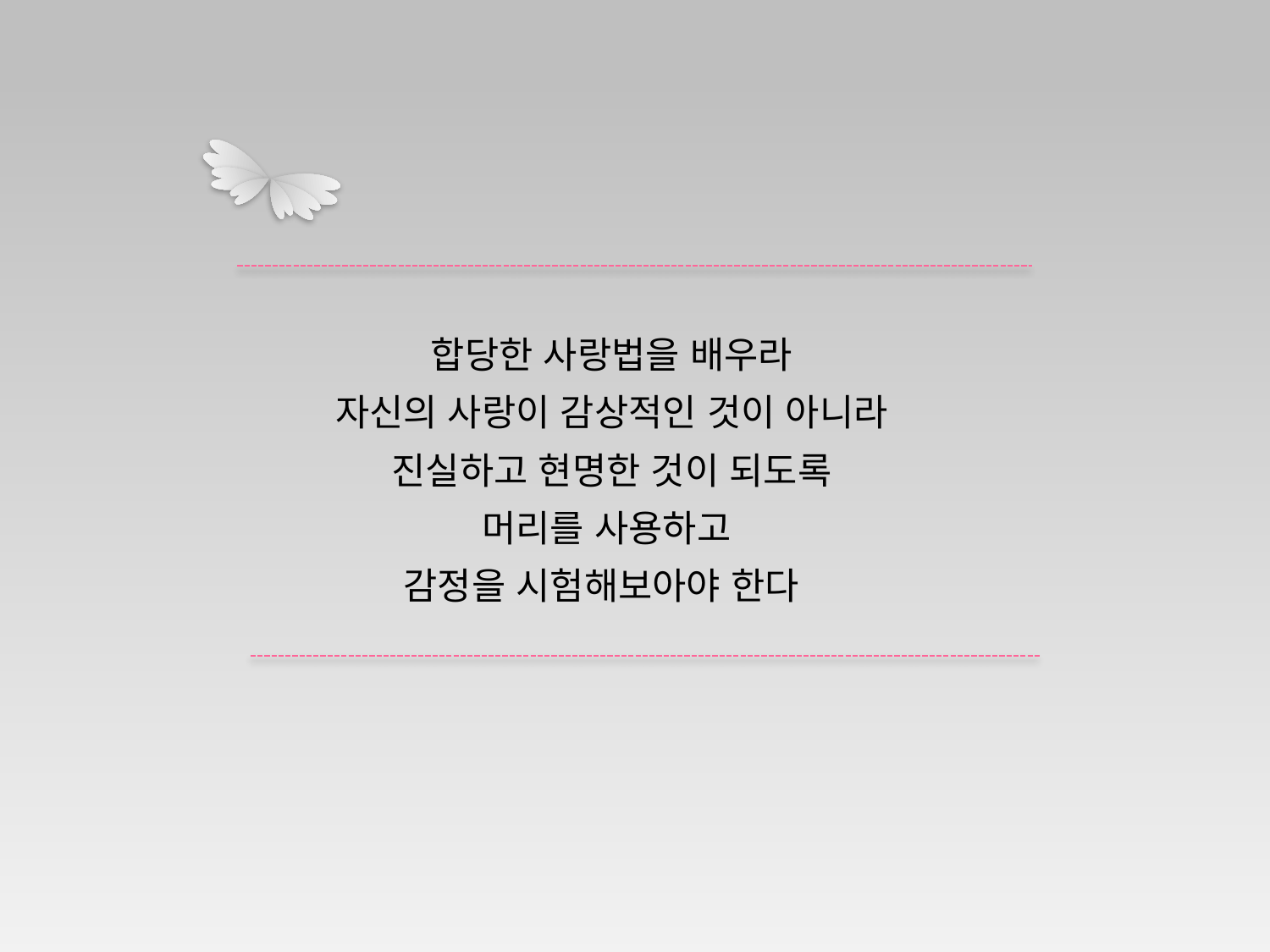

합당한 사랑법을 배우라
자신의 사랑이 감상적인 것이 아니라
진실하고 현명한 것이 되도록
머리를 사용하고
감정을 시험해보아야 한다